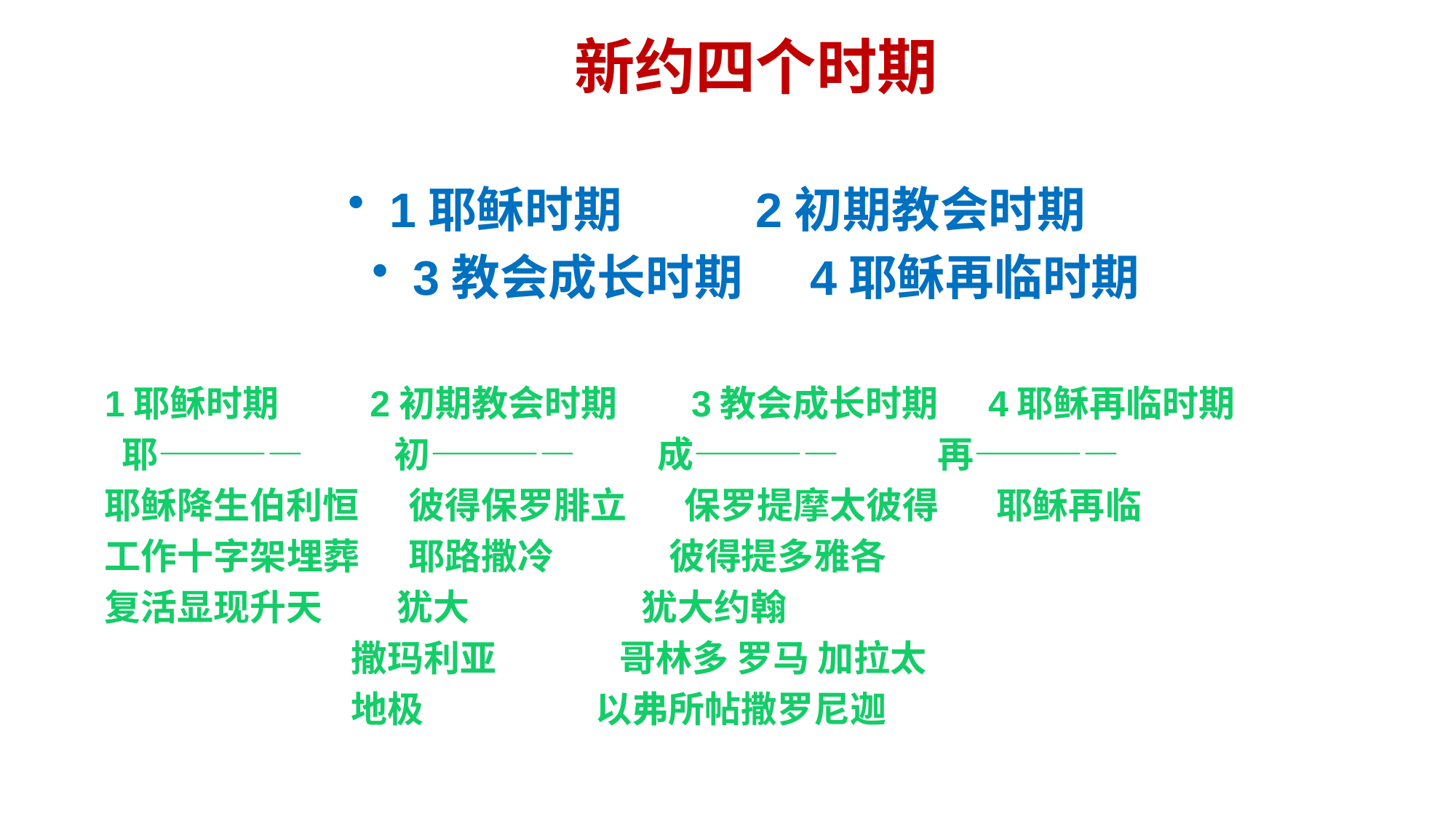

新约四个时期

1耶稣时期           2初期教会时期
3教会成长时期     4耶稣再临时期

1耶稣时期          2初期教会时期        3教会成长时期     4耶稣再临时期
 耶————           初————          成————            再————
耶稣降生伯利恒      彼得保罗腓立       保罗提摩太彼得       耶稣再临
工作十字架埋葬      耶路撒冷              彼得提多雅各
复活显现升天         犹大                     犹大约翰
                             撒玛利亚               哥林多 罗马 加拉太
                             地极                     以弗所帖撒罗尼迦